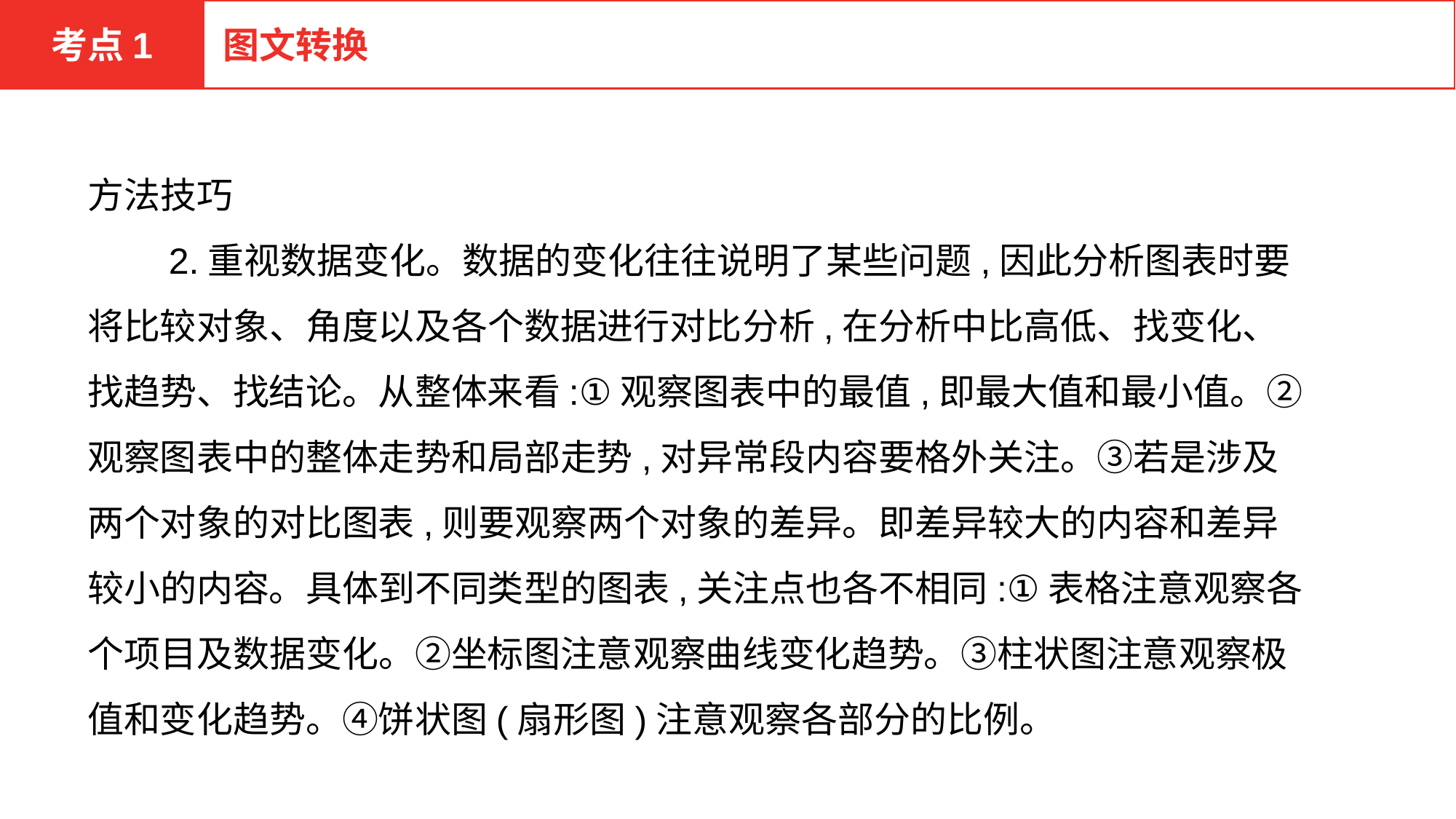

考点1
图文转换
方法技巧
　　2.重视数据变化。数据的变化往往说明了某些问题,因此分析图表时要将比较对象、角度以及各个数据进行对比分析,在分析中比高低、找变化、找趋势、找结论。从整体来看:①观察图表中的最值,即最大值和最小值。②观察图表中的整体走势和局部走势,对异常段内容要格外关注。③若是涉及两个对象的对比图表,则要观察两个对象的差异。即差异较大的内容和差异较小的内容。具体到不同类型的图表,关注点也各不相同:①表格注意观察各个项目及数据变化。②坐标图注意观察曲线变化趋势。③柱状图注意观察极值和变化趋势。④饼状图(扇形图)注意观察各部分的比例。